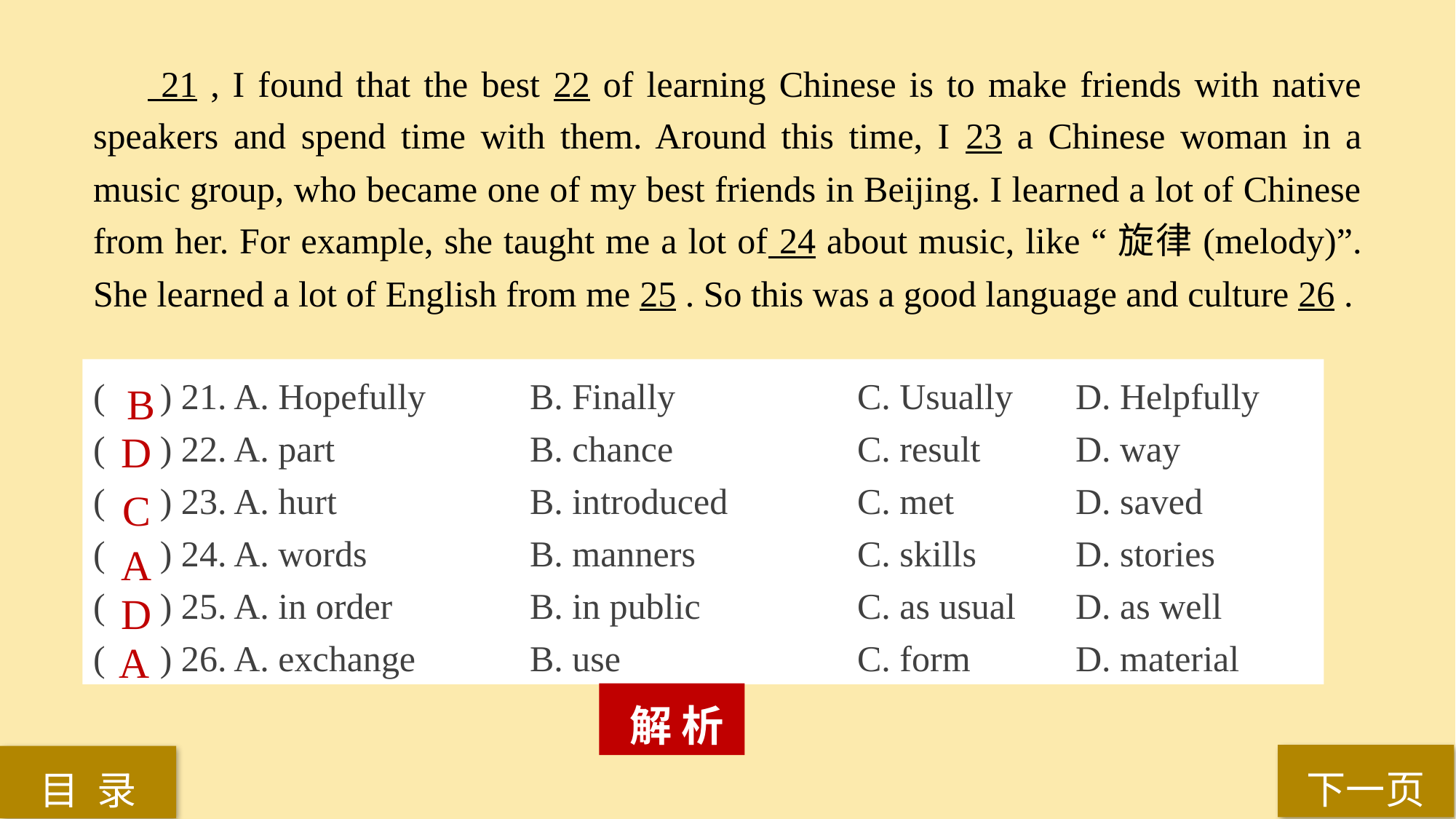

21 , I found that the best 22 of learning Chinese is to make friends with native speakers and spend time with them. Around this time, I 23 a Chinese woman in a music group, who became one of my best friends in Beijing. I learned a lot of Chinese from her. For example, she taught me a lot of 24 about music, like “旋律(melody)”. She learned a lot of English from me 25 . So this was a good language and culture 26 .
(      ) 21. A. Hopefully 	B. Finally 		C. Usually 	D. Helpfully
(      ) 22. A. part 		B. chance 		C. result 	D. way
(      ) 23. A. hurt 		B. introduced 		C. met 		D. saved
(      ) 24. A. words 		B. manners 		C. skills 	D. stories
(      ) 25. A. in order 		B. in public 		C. as usual 	D. as well
(      ) 26. A. exchange 	B. use 			C. form 	D. material
B
D
C
A
D
A
 解 析